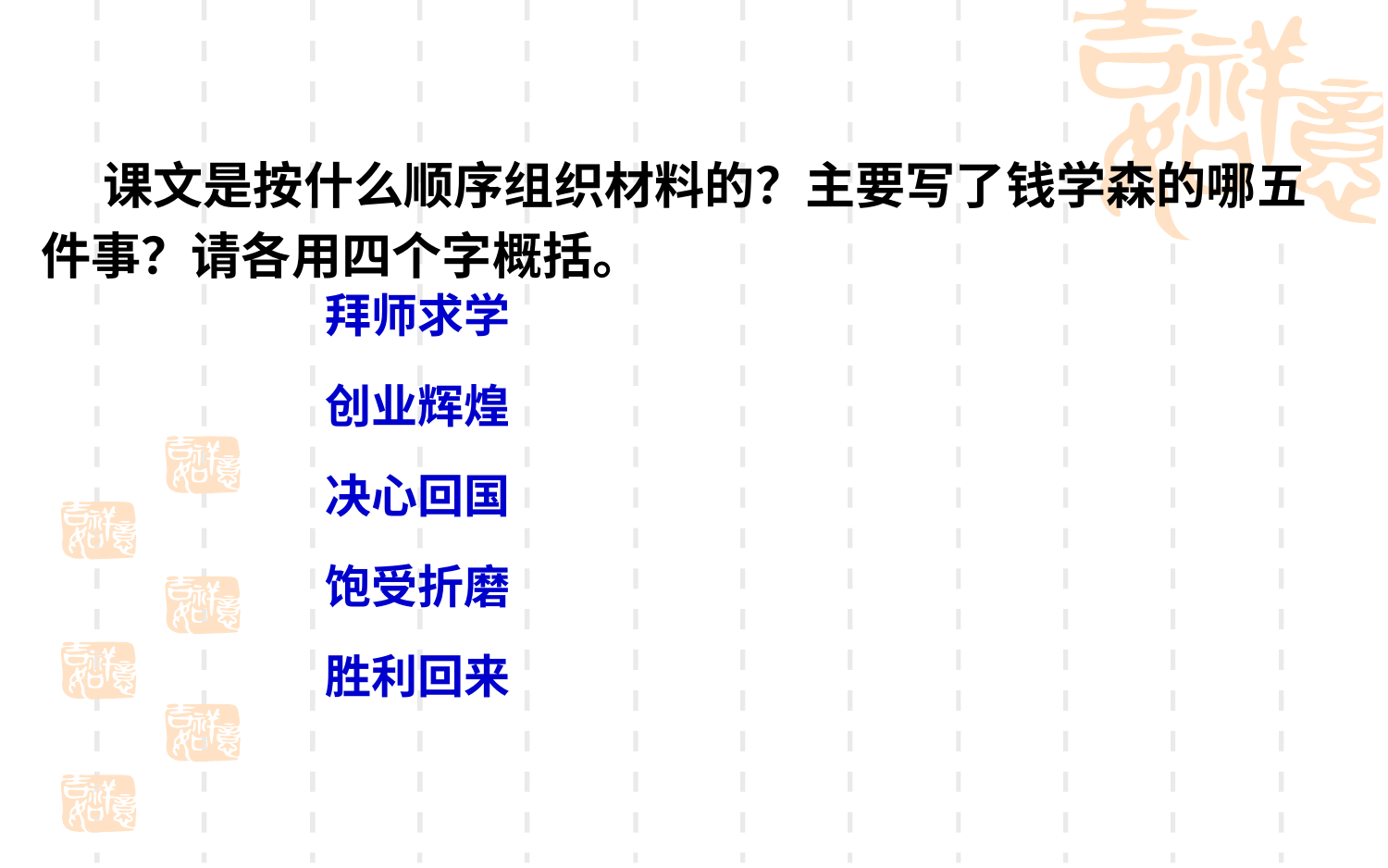

课文是按什么顺序组织材料的？主要写了钱学森的哪五件事？请各用四个字概括。
拜师求学
创业辉煌
决心回国
饱受折磨
胜利回来